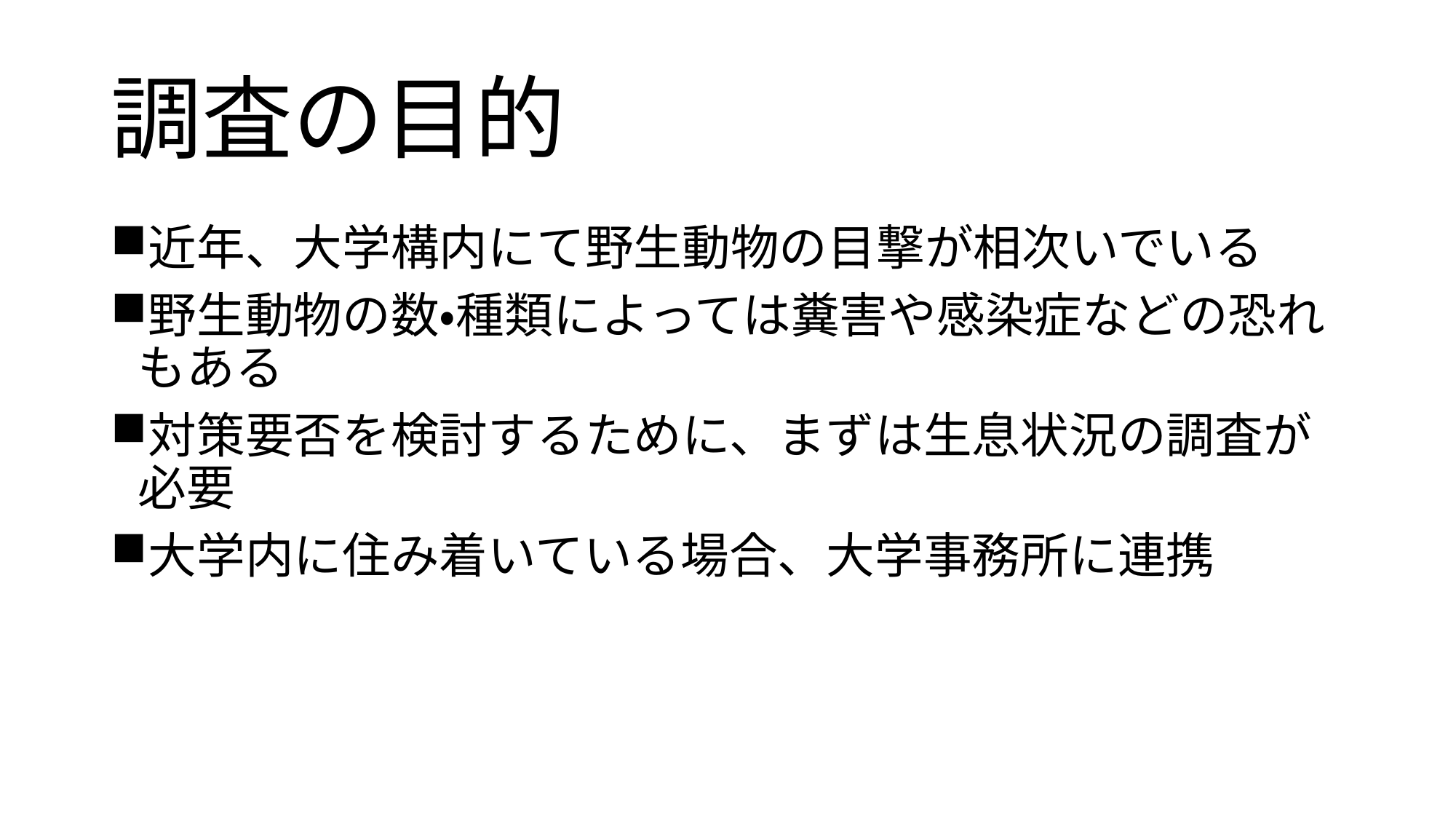

# 調査の目的
近年、大学構内にて野生動物の目撃が相次いでいる
野生動物の数・種類によっては糞害や感染症などの恐れもある
対策要否を検討するために、まずは生息状況の調査が必要
大学内に住み着いている場合、大学事務所に連携